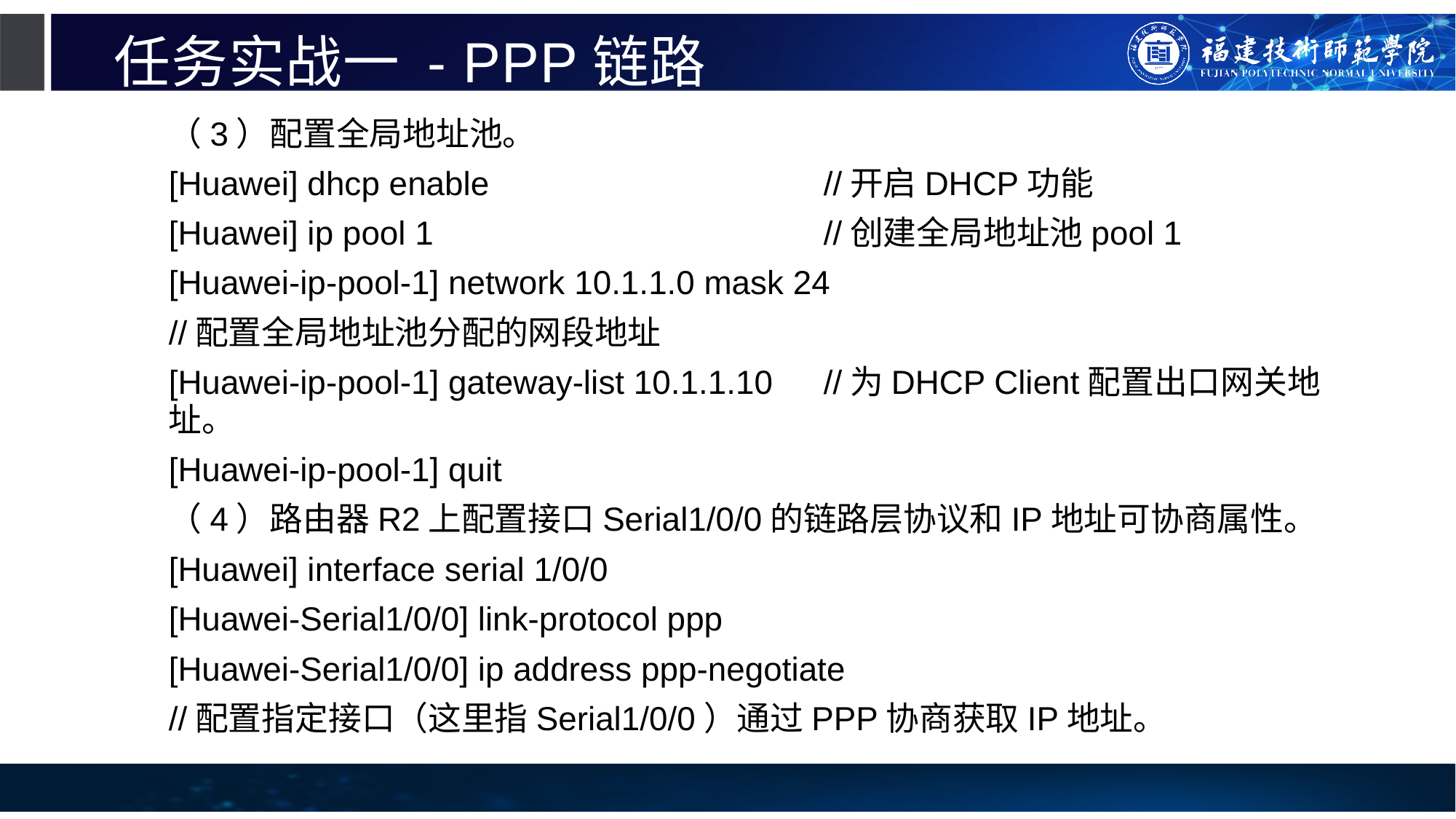

# 任务实战一 - PPP链路
（3）配置全局地址池。
[Huawei] dhcp enable				//开启DHCP功能
[Huawei] ip pool 1				//创建全局地址池pool 1
[Huawei-ip-pool-1] network 10.1.1.0 mask 24
//配置全局地址池分配的网段地址
[Huawei-ip-pool-1] gateway-list 10.1.1.10	//为DHCP Client配置出口网关地址。
[Huawei-ip-pool-1] quit
（4）路由器R2上配置接口Serial1/0/0的链路层协议和IP地址可协商属性。
[Huawei] interface serial 1/0/0
[Huawei-Serial1/0/0] link-protocol ppp
[Huawei-Serial1/0/0] ip address ppp-negotiate
//配置指定接口（这里指Serial1/0/0）通过PPP协商获取IP地址。